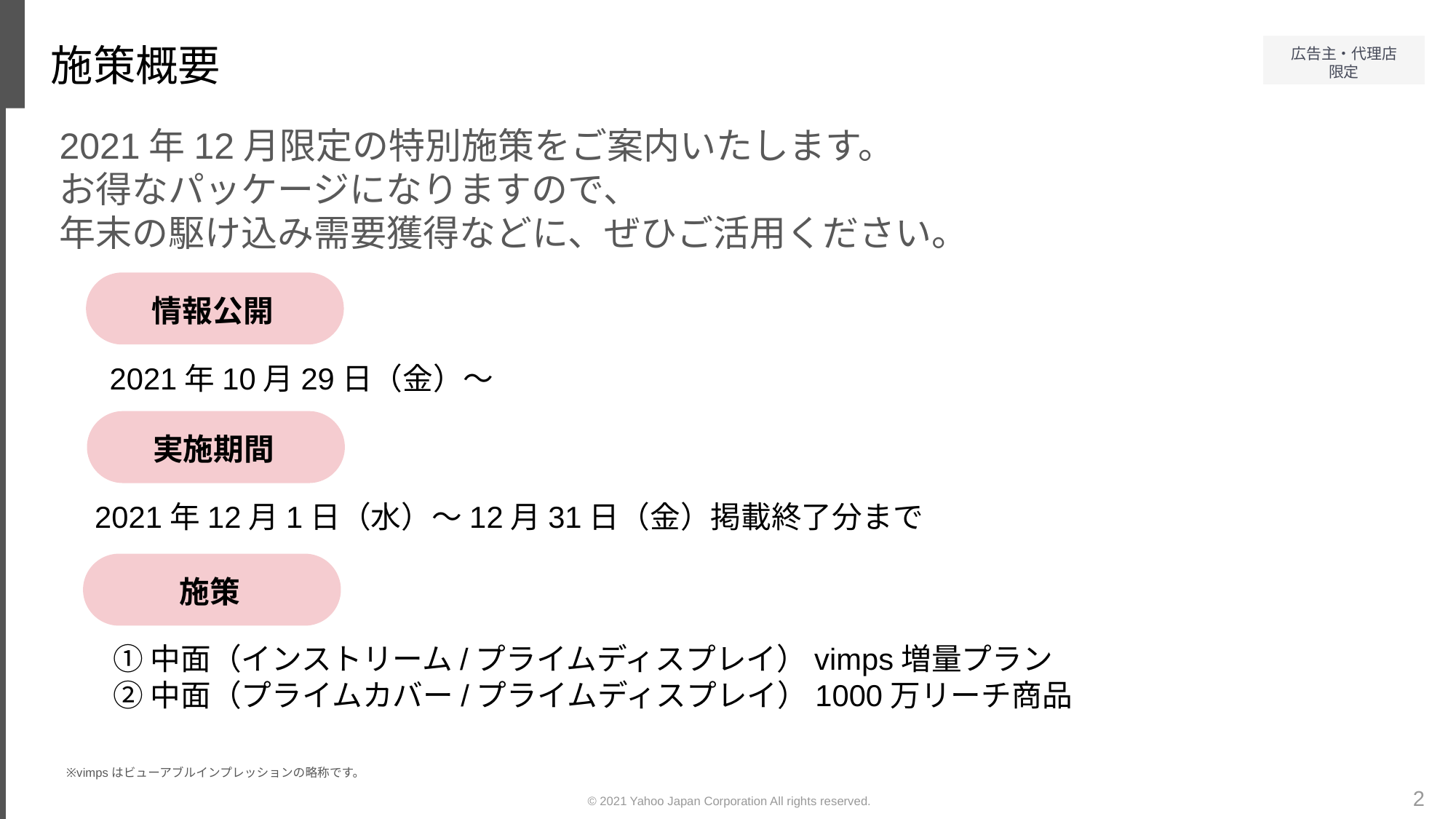

施策概要
2021年12月限定の特別施策をご案内いたします。
お得なパッケージになりますので、
年末の駆け込み需要獲得などに、ぜひご活用ください。

情報公開
2021年10月29日（金）～

実施期間
2021年12月1日（水）～12月31日（金）掲載終了分まで

施策
①中面（インストリーム/プライムディスプレイ）vimps増量プラン
②中面（プライムカバー/プライムディスプレイ）1000万リーチ商品
※vimpsはビューアブルインプレッションの略称です。
2